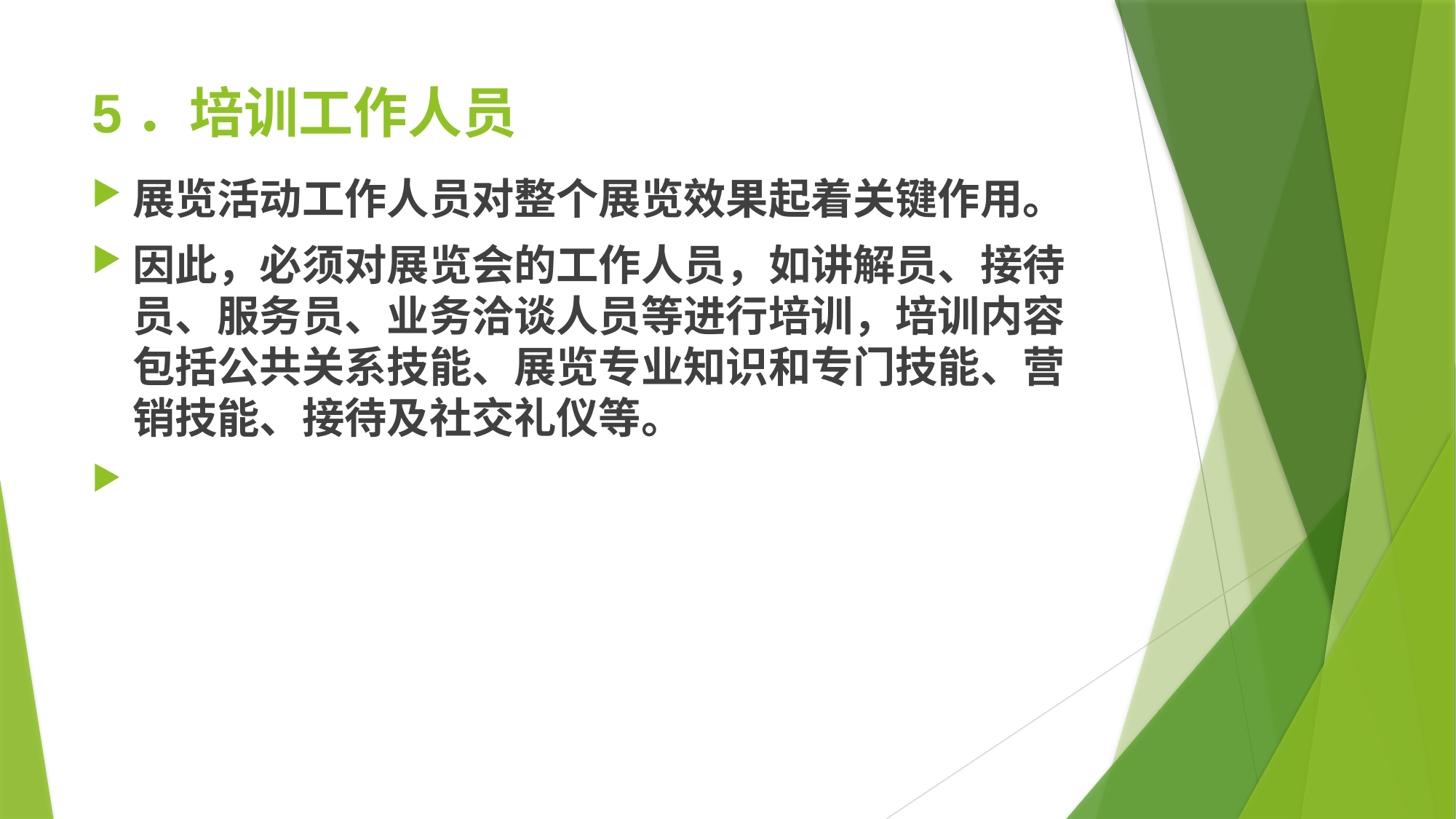

# 5．培训工作人员
展览活动工作人员对整个展览效果起着关键作用。
因此，必须对展览会的工作人员，如讲解员、接待员、服务员、业务洽谈人员等进行培训，培训内容包括公共关系技能、展览专业知识和专门技能、营销技能、接待及社交礼仪等。